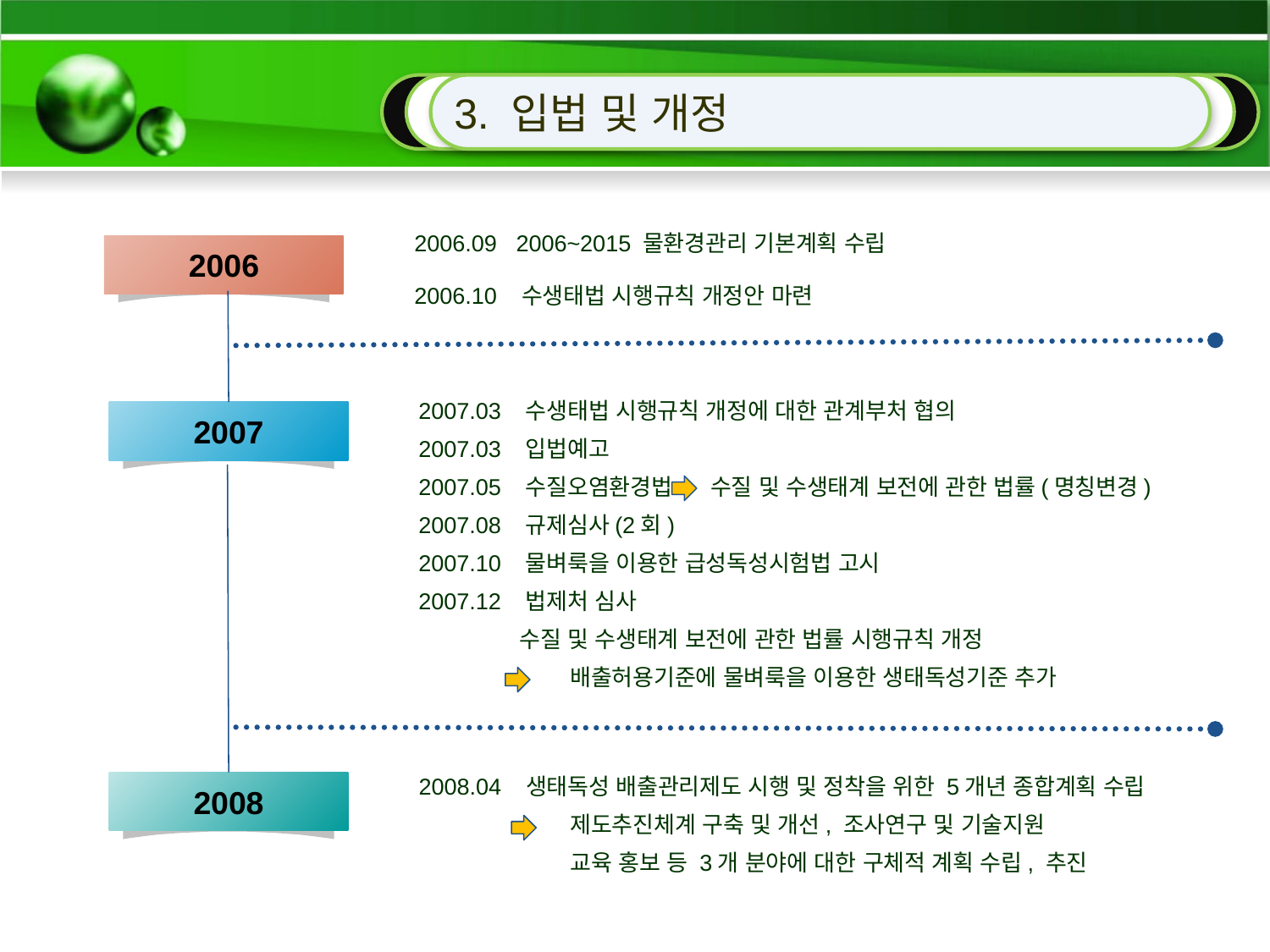

3. 입법 및 개정
2006.09   2006~2015 물환경관리 기본계획 수립

2006.10   수생태법 시행규칙 개정안 마련
2006

2007.03   수생태법 시행규칙 개정에 대한 관계부처 협의

2007.03   입법예고

2007.05   수질오염환경법      수질 및 수생태계 보전에 관한 법률(명칭변경)

2007.08   규제심사(2회)

2007.10   물벼룩을 이용한 급성독성시험법 고시

2007.12   법제처 심사

               수질 및 수생태계 보전에 관한 법률 시행규칙 개정

                       배출허용기준에 물벼룩을 이용한 생태독성기준 추가
2007

2008.04   생태독성 배출관리제도 시행 및 정착을 위한 5개년 종합계획 수립

                       제도추진체계 구축 및 개선, 조사연구 및 기술지원

                       교육 홍보 등 3개 분야에 대한 구체적 계획 수립, 추진
2008